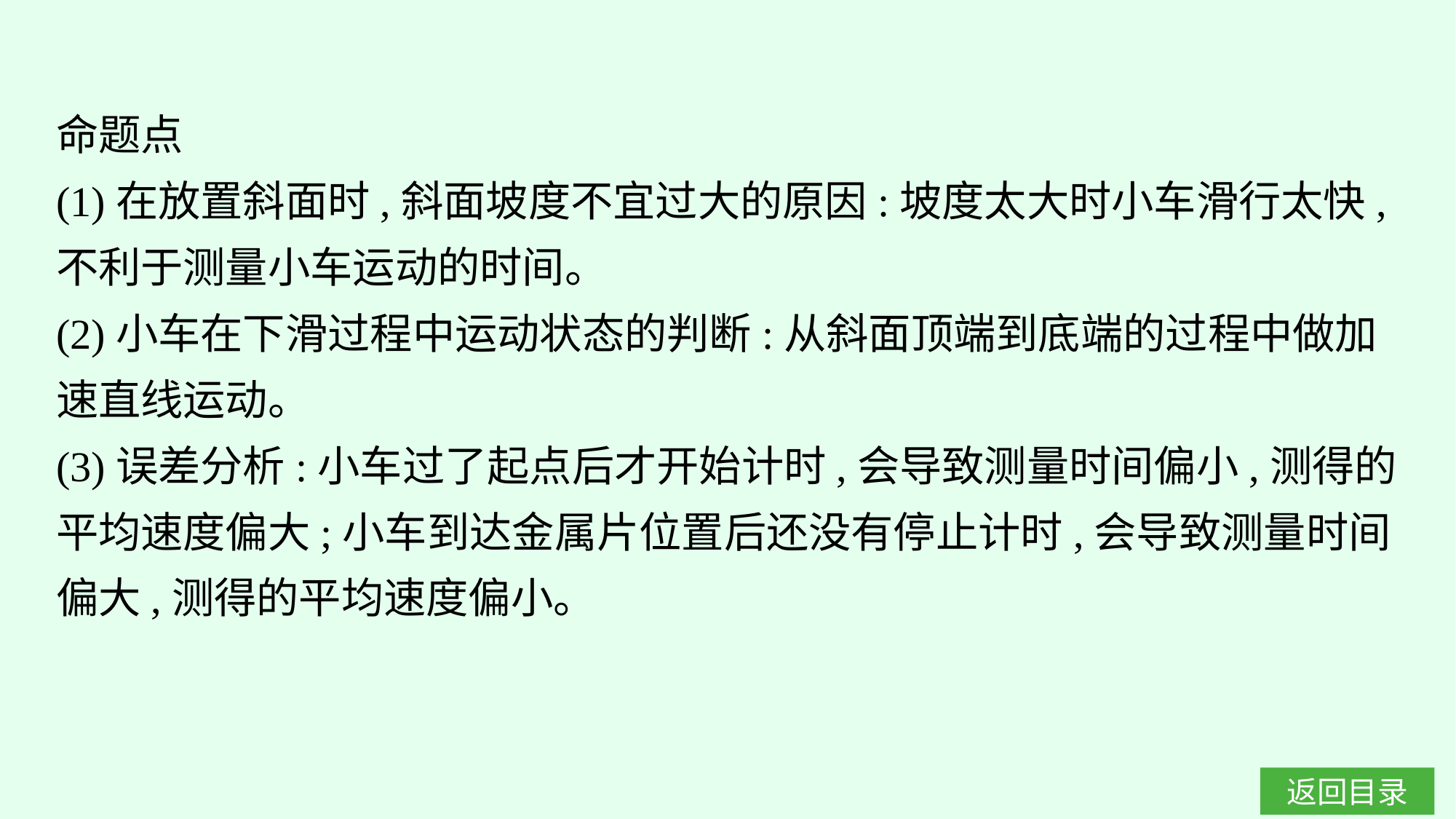

命题点
(1)在放置斜面时,斜面坡度不宜过大的原因:坡度太大时小车滑行太快,不利于测量小车运动的时间。
(2)小车在下滑过程中运动状态的判断:从斜面顶端到底端的过程中做加速直线运动。
(3)误差分析:小车过了起点后才开始计时,会导致测量时间偏小,测得的平均速度偏大;小车到达金属片位置后还没有停止计时,会导致测量时间偏大,测得的平均速度偏小。